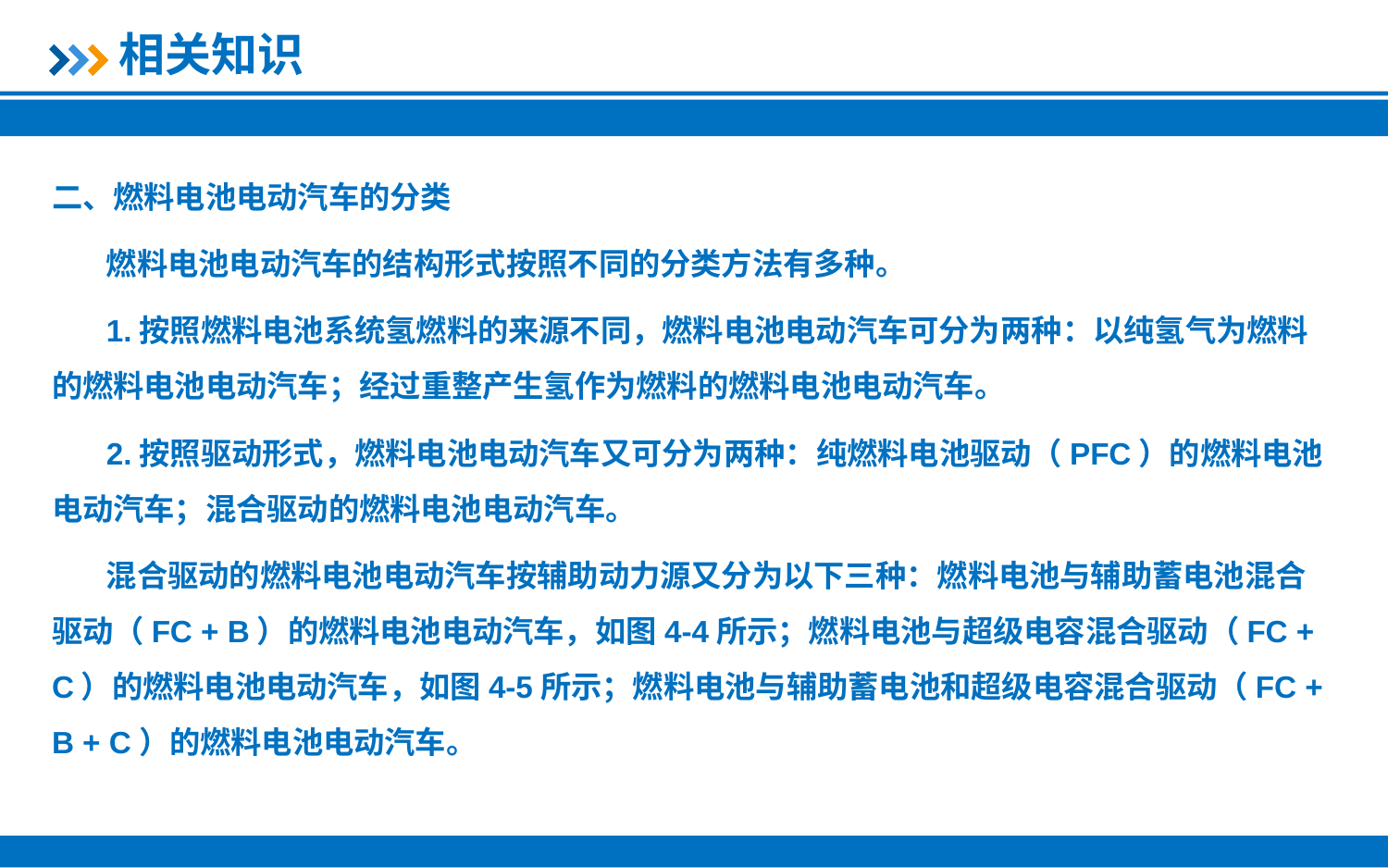

相关知识
二、燃料电池电动汽车的分类
燃料电池电动汽车的结构形式按照不同的分类方法有多种。
1.按照燃料电池系统氢燃料的来源不同，燃料电池电动汽车可分为两种：以纯氢气为燃料的燃料电池电动汽车；经过重整产生氢作为燃料的燃料电池电动汽车。
2.按照驱动形式，燃料电池电动汽车又可分为两种：纯燃料电池驱动（PFC）的燃料电池电动汽车；混合驱动的燃料电池电动汽车。
混合驱动的燃料电池电动汽车按辅助动力源又分为以下三种：燃料电池与辅助蓄电池混合驱动（FC + B）的燃料电池电动汽车，如图4-4所示；燃料电池与超级电容混合驱动（FC + C）的燃料电池电动汽车，如图4-5所示；燃料电池与辅助蓄电池和超级电容混合驱动（FC + B + C）的燃料电池电动汽车。